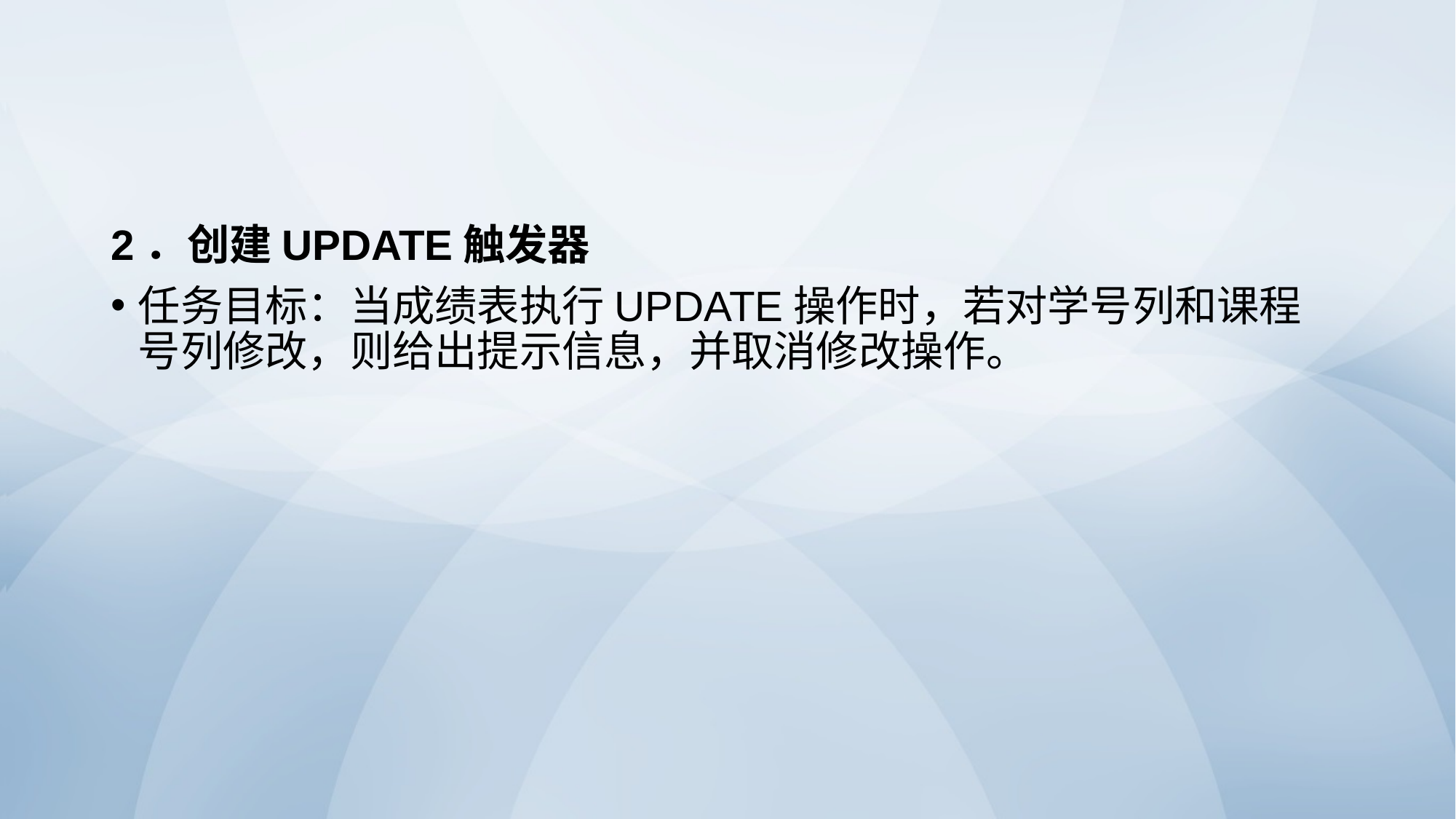

2．创建UPDATE触发器
任务目标：当成绩表执行UPDATE操作时，若对学号列和课程号列修改，则给出提示信息，并取消修改操作。